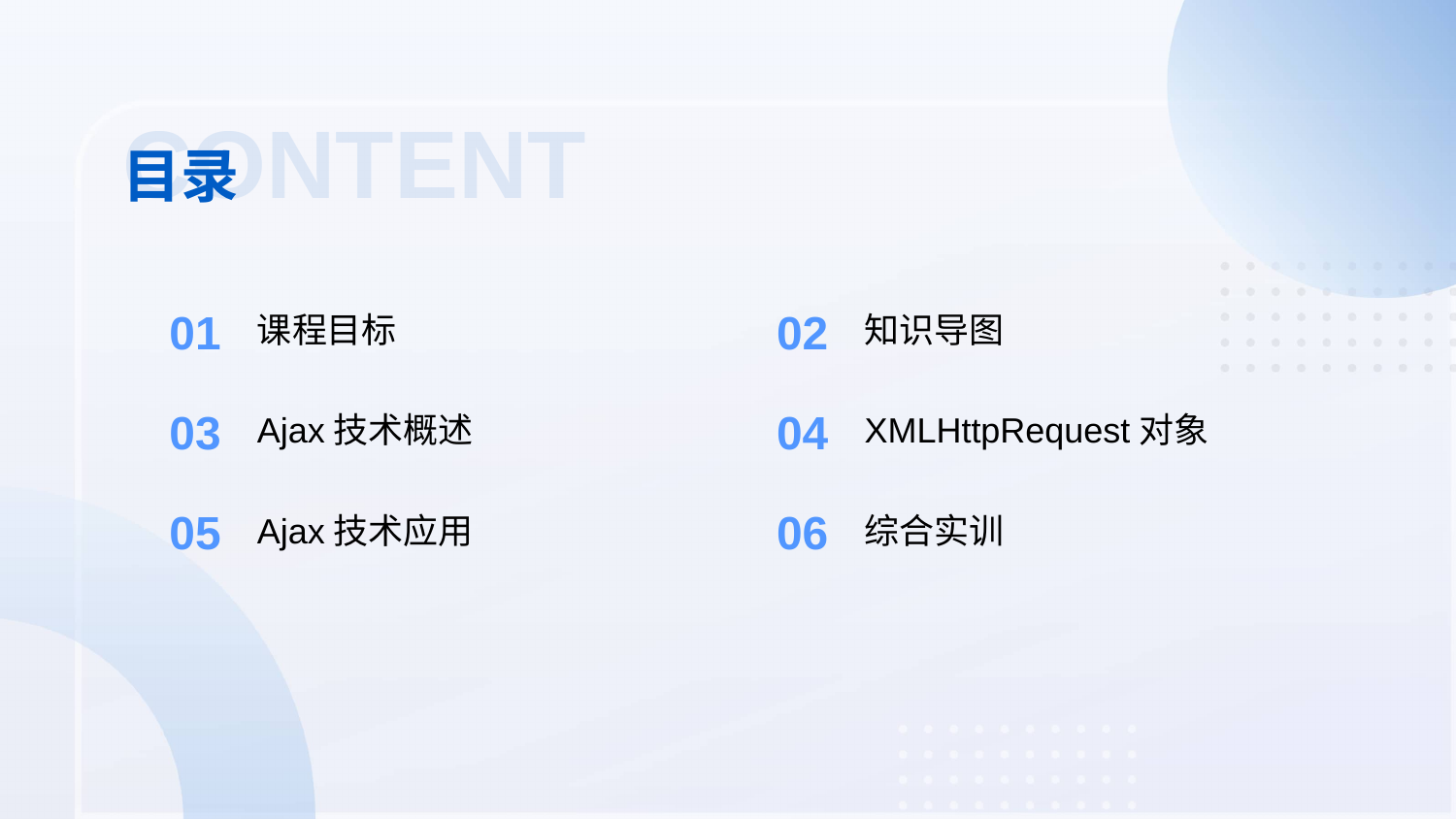

CONTENT
目录
01
02
课程目标
知识导图
03
04
Ajax技术概述
XMLHttpRequest对象
05
06
Ajax技术应用
综合实训